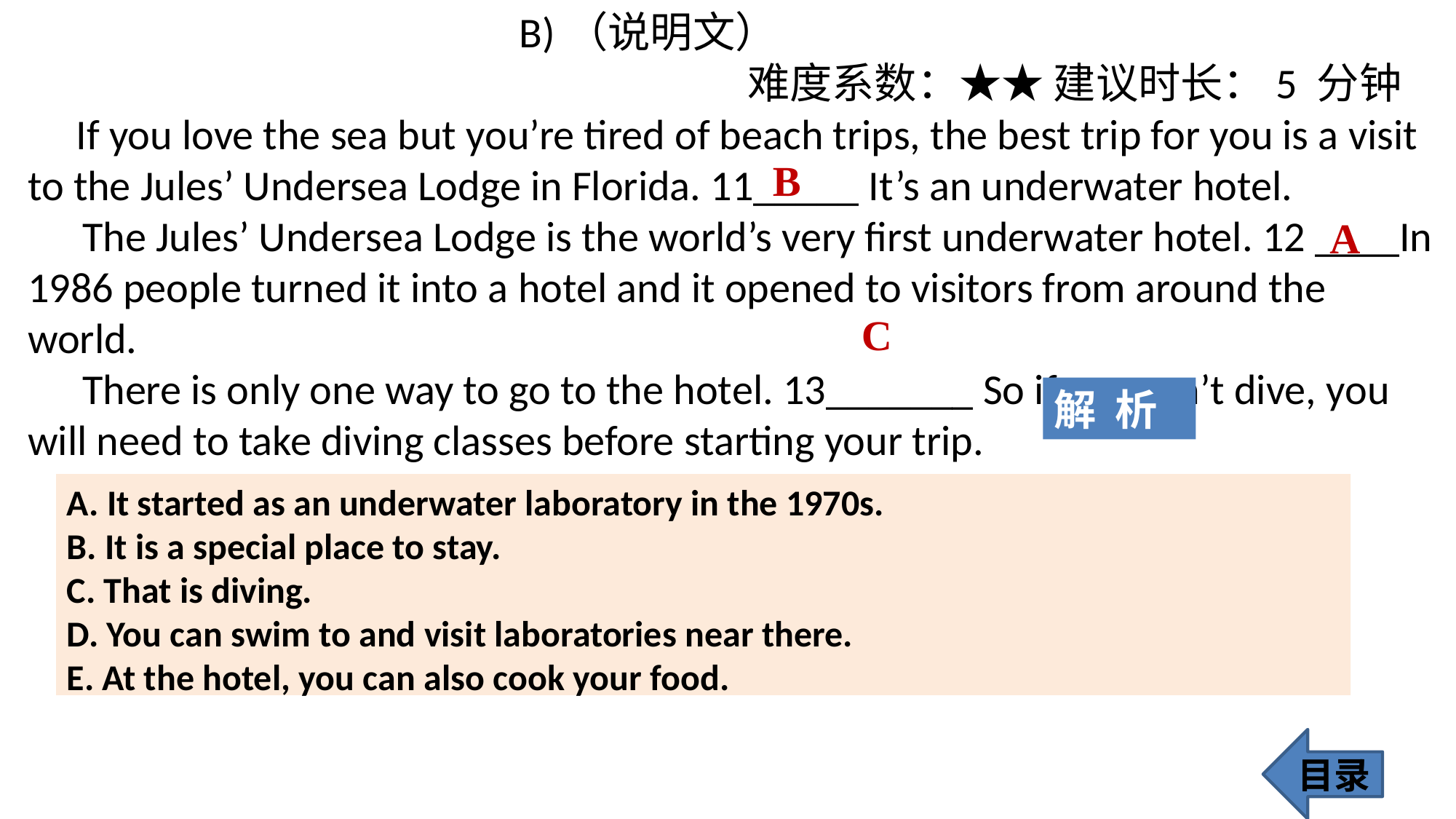

B)（说明文）
                                                                           难度系数：★★ 建议时长：5 分钟
     If you love the sea but you’re tired of beach trips, the best trip for you is a visit to the Jules’ Undersea Lodge in Florida. 11_____ It’s an underwater hotel.
The Jules’ Undersea Lodge is the world’s very first underwater hotel. 12 ____In 1986 people turned it into a hotel and it opened to visitors from around the world.
There is only one way to go to the hotel. 13_______ So if you can’t dive, you will need to take diving classes before starting your trip.

B
A
C
解  析
A. It started as an underwater laboratory in the 1970s.
B. It is a special place to stay.
C. That is diving.
D. You can swim to and visit laboratories near there.
E. At the hotel, you can also cook your food.
目录
155